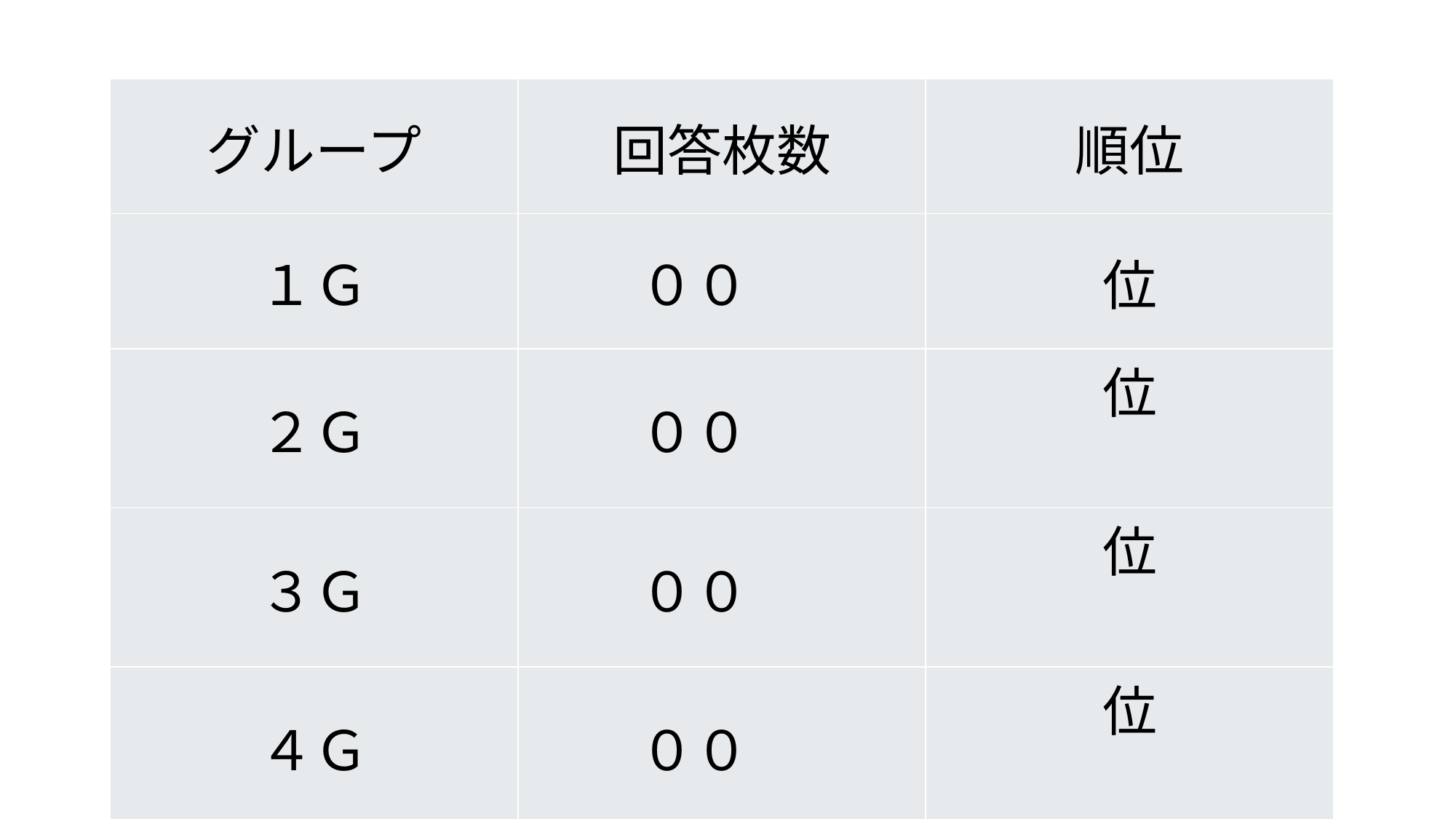

| グループ | 回答枚数 | 順位 |
| --- | --- | --- |
| １Ｇ | ００ | 位 |
| ２Ｇ | ００ | 位 |
| ３Ｇ | ００ | 位 |
| ４Ｇ | ００ | 位 |